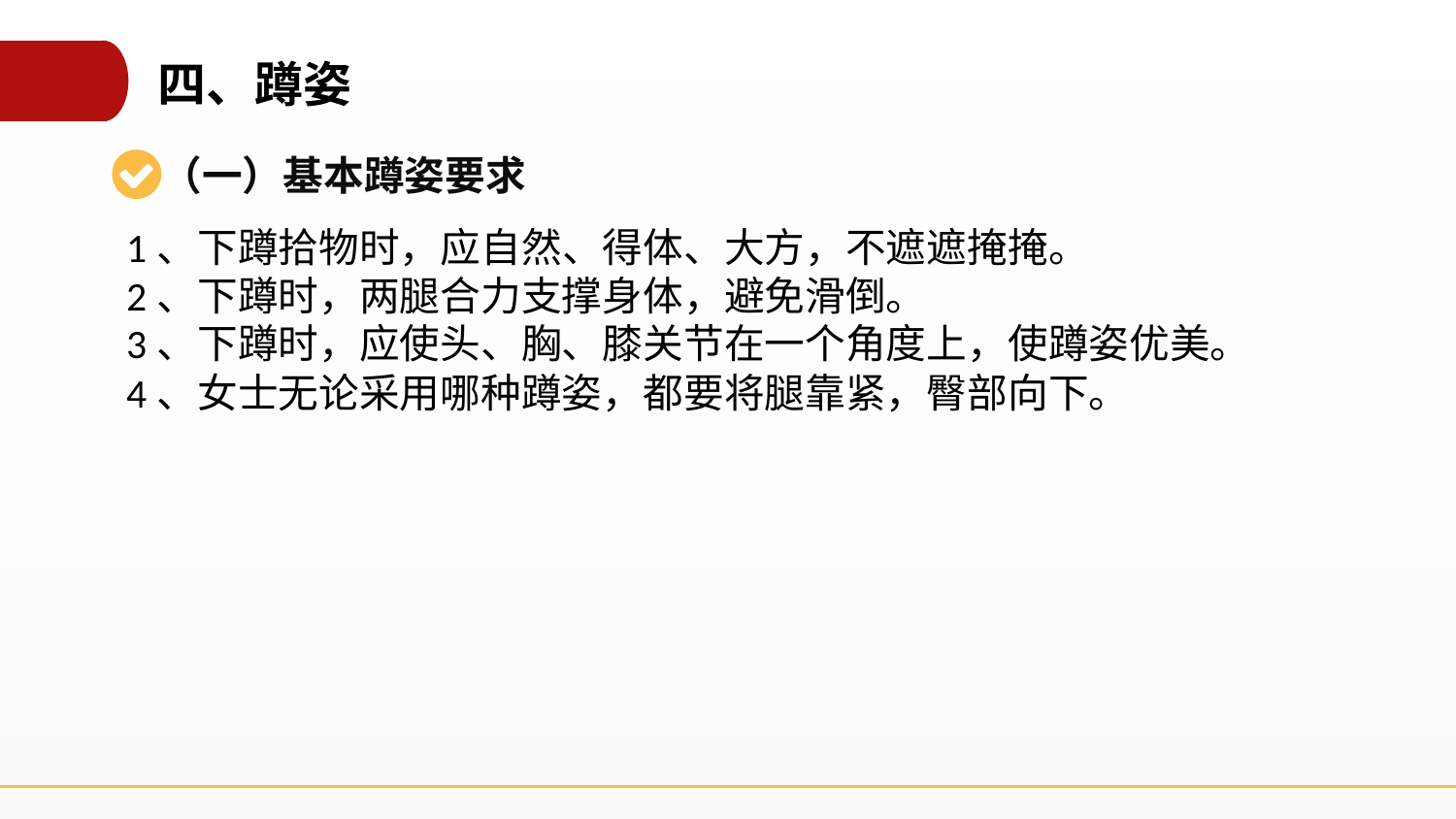

四、蹲姿

（一）基本蹲姿要求
1、下蹲拾物时，应自然、得体、大方，不遮遮掩掩。
2、下蹲时，两腿合力支撑身体，避免滑倒。
3、下蹲时，应使头、胸、膝关节在一个角度上，使蹲姿优美。
4、女士无论采用哪种蹲姿，都要将腿靠紧，臀部向下。